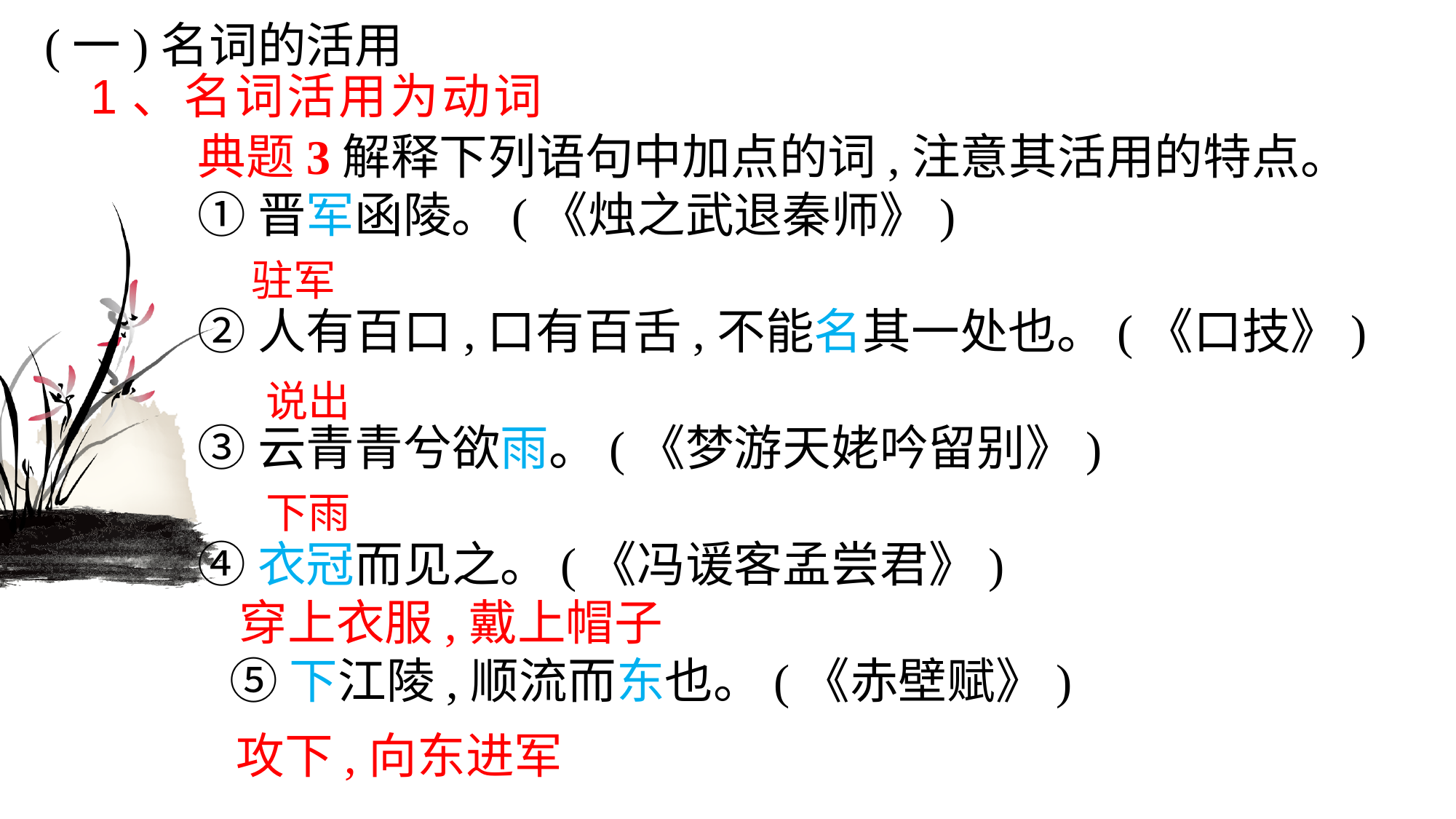

(一)名词的活用
# 1、名词活用为动词
典题3解释下列语句中加点的词,注意其活用的特点。①晋军函陵。(《烛之武退秦师》) ②人有百口,口有百舌,不能名其一处也。(《口技》) ③云青青兮欲雨。(《梦游天姥吟留别》) ④衣冠而见之。(《冯谖客孟尝君》) ⑤下江陵,顺流而东也。(《赤壁赋》)
驻军
说出
下雨
穿上衣服,戴上帽子
攻下,向东进军